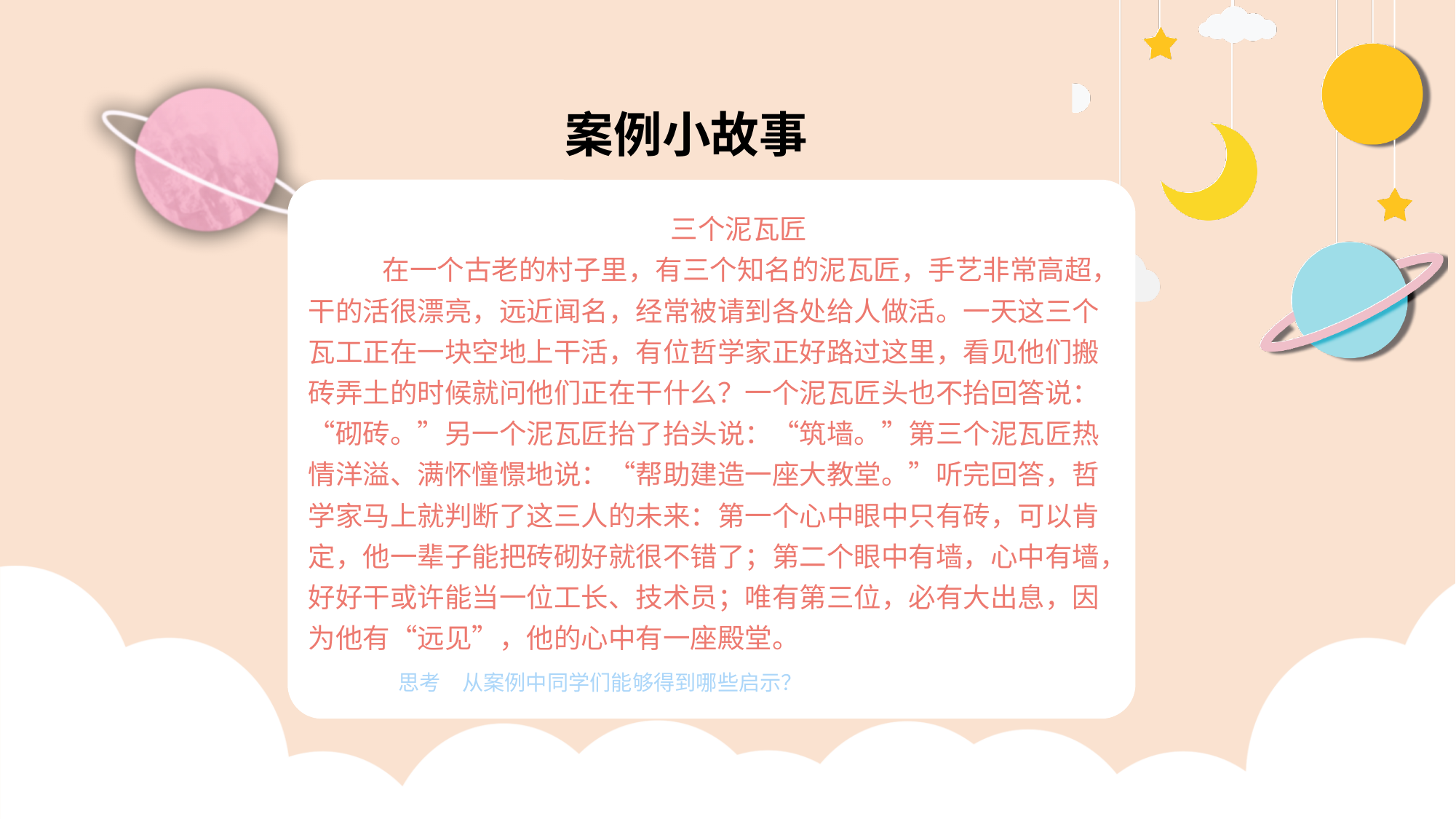

案例小故事
三个泥瓦匠
     在一个古老的村子里，有三个知名的泥瓦匠，手艺非常高超，干的活很漂亮，远近闻名，经常被请到各处给人做活。一天这三个瓦工正在一块空地上干活，有位哲学家正好路过这里，看见他们搬砖弄土的时候就问他们正在干什么？一个泥瓦匠头也不抬回答说：“砌砖。”另一个泥瓦匠抬了抬头说：“筑墙。”第三个泥瓦匠热情洋溢、满怀憧憬地说：“帮助建造一座大教堂。”听完回答，哲学家马上就判断了这三人的未来：第一个心中眼中只有砖，可以肯定，他一辈子能把砖砌好就很不错了；第二个眼中有墙，心中有墙，好好干或许能当一位工长、技术员；唯有第三位，必有大出息，因为他有“远见”，他的心中有一座殿堂。
         思考　从案例中同学们能够得到哪些启示？